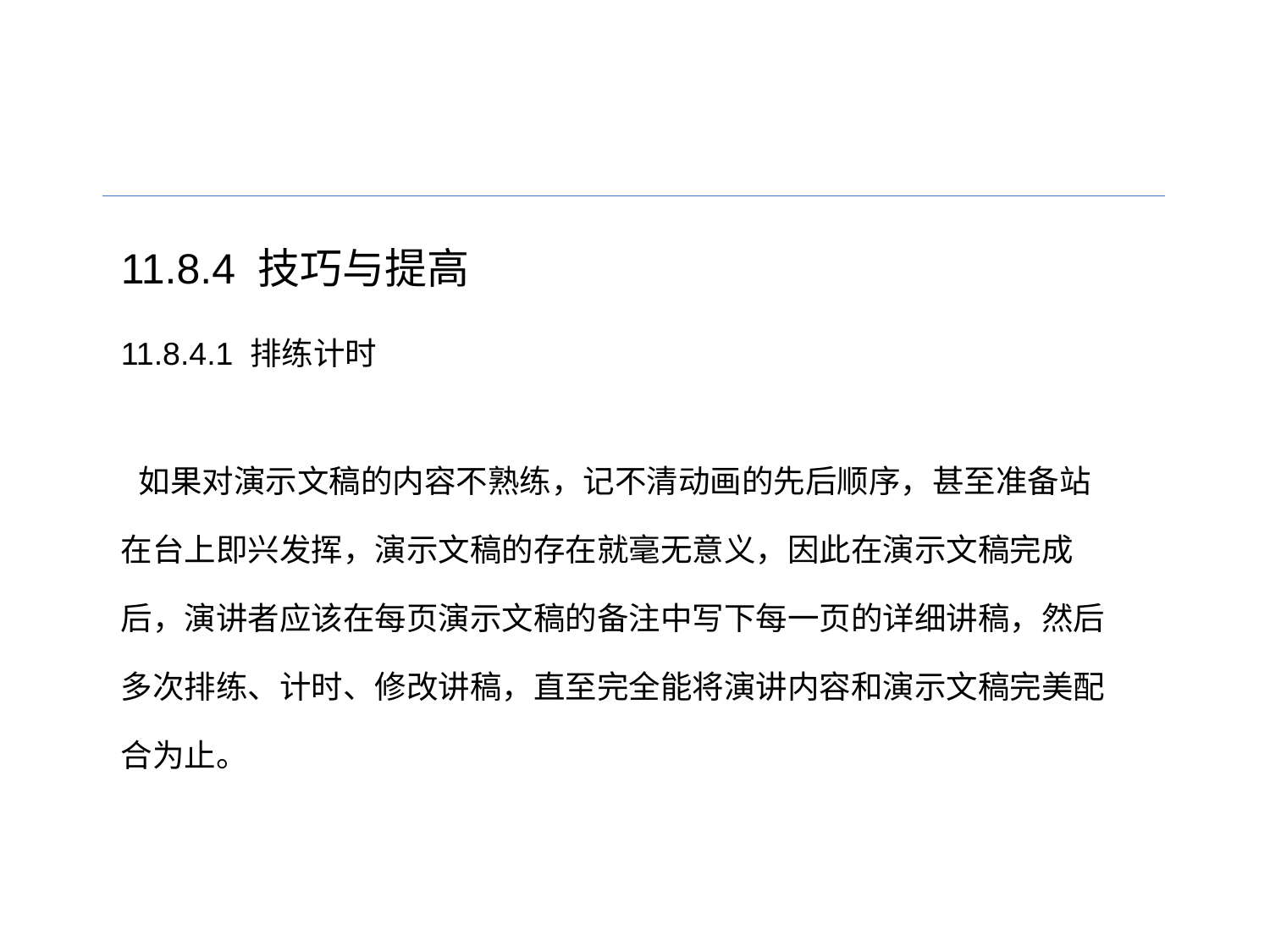

11.8.4 技巧与提高
11.8.4.1 排练计时
如果对演示文稿的内容不熟练，记不清动画的先后顺序，甚至准备站在台上即兴发挥，演示文稿的存在就毫无意义，因此在演示文稿完成后，演讲者应该在每页演示文稿的备注中写下每一页的详细讲稿，然后多次排练、计时、修改讲稿，直至完全能将演讲内容和演示文稿完美配合为止。